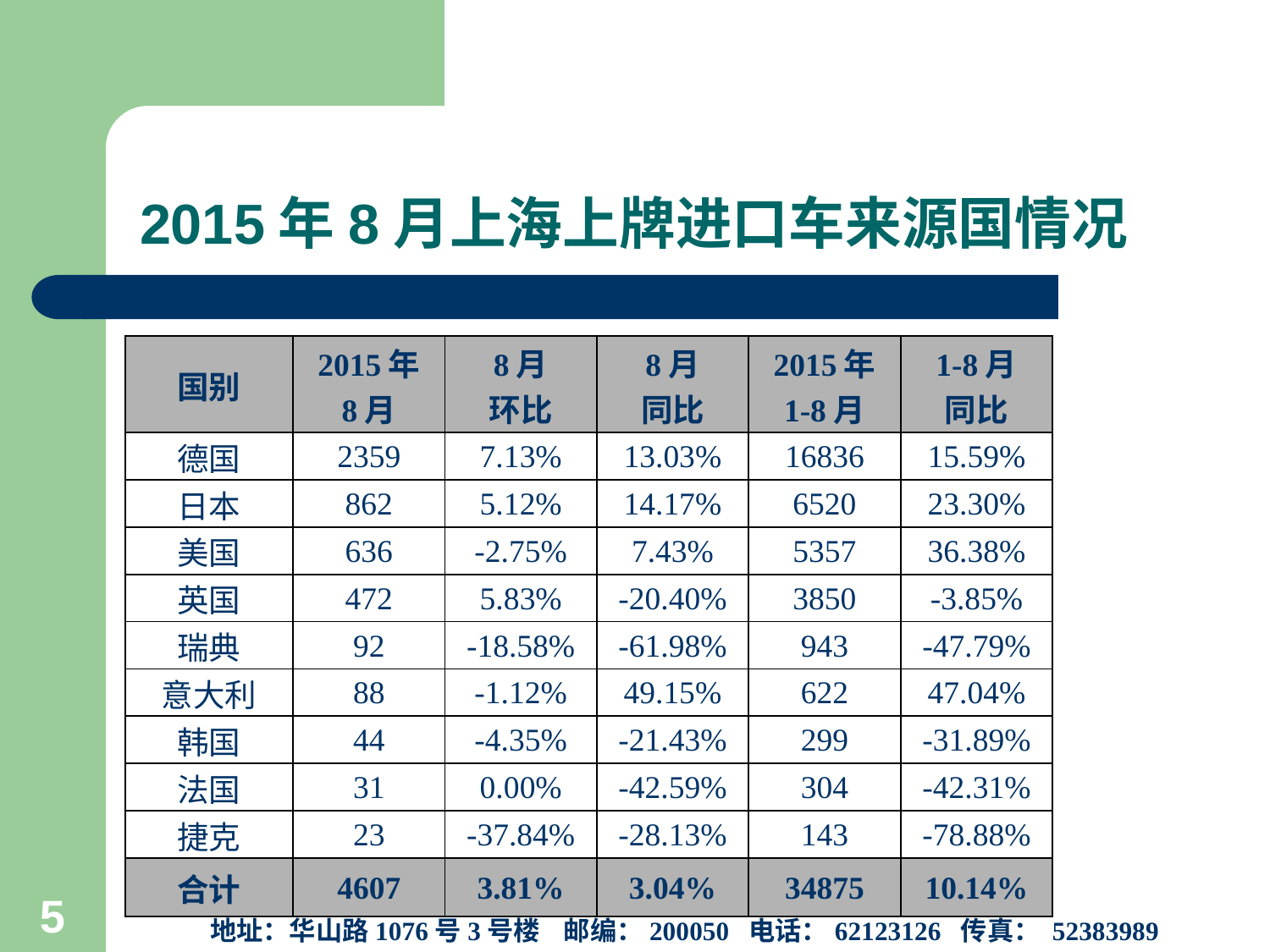

# 2015年8月上海上牌进口车来源国情况
| 国别 | 2015年 8月 | 8月 环比 | 8月 同比 | 2015年 1-8月 | 1-8月 同比 |
| --- | --- | --- | --- | --- | --- |
| 德国 | 2359 | 7.13% | 13.03% | 16836 | 15.59% |
| 日本 | 862 | 5.12% | 14.17% | 6520 | 23.30% |
| 美国 | 636 | -2.75% | 7.43% | 5357 | 36.38% |
| 英国 | 472 | 5.83% | -20.40% | 3850 | -3.85% |
| 瑞典 | 92 | -18.58% | -61.98% | 943 | -47.79% |
| 意大利 | 88 | -1.12% | 49.15% | 622 | 47.04% |
| 韩国 | 44 | -4.35% | -21.43% | 299 | -31.89% |
| 法国 | 31 | 0.00% | -42.59% | 304 | -42.31% |
| 捷克 | 23 | -37.84% | -28.13% | 143 | -78.88% |
| 合计 | 4607 | 3.81% | 3.04% | 34875 | 10.14% |
上海市信息中心汽车产业研究室
地址：华山路1076号3号楼    邮编：200050  电话：62123126  传真： 52383989
5